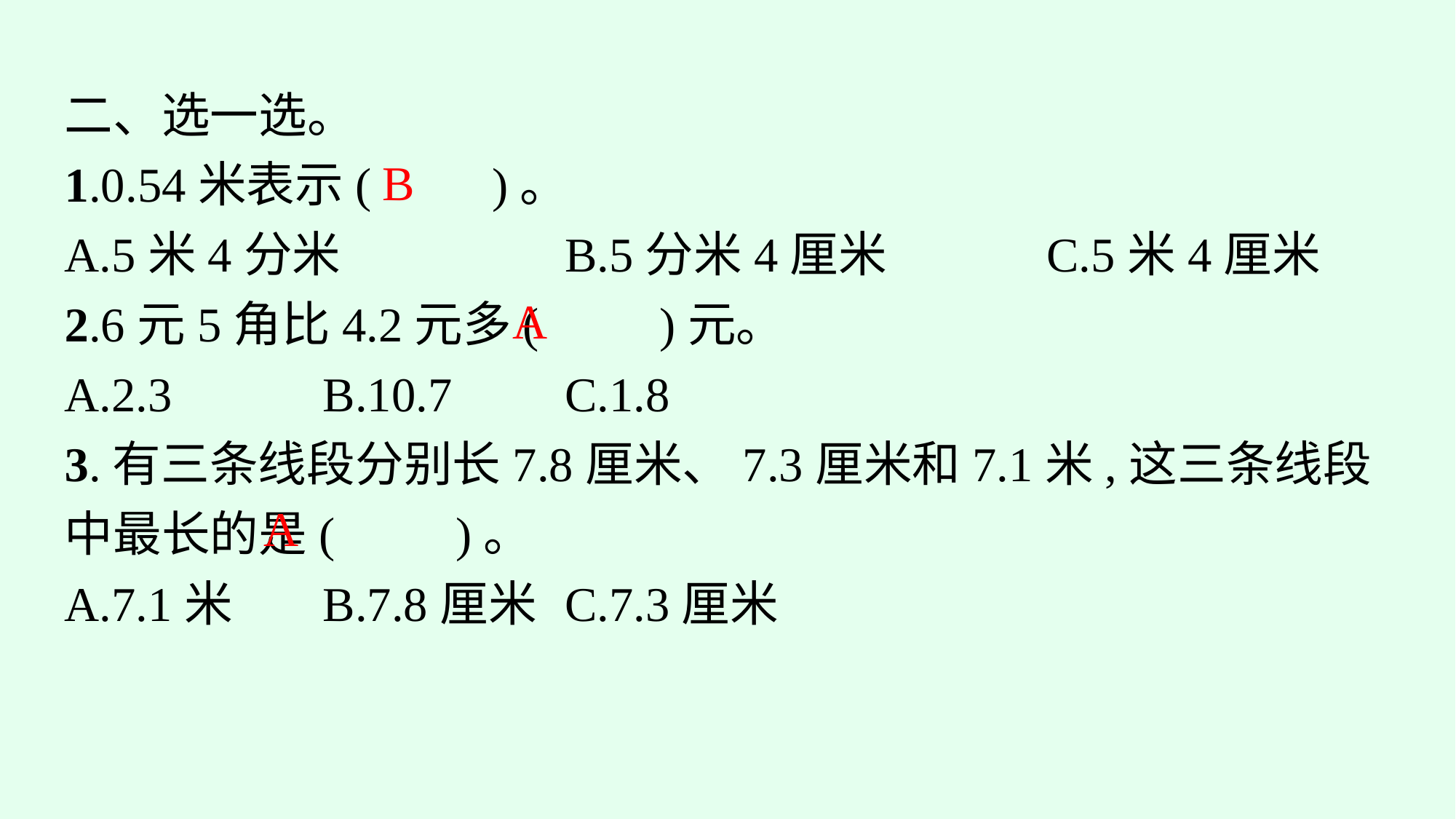

二、选一选。
1.0.54米表示(　　)。
A.5米4分米		B.5分米4厘米		C.5米4厘米
2.6元5角比4.2元多(　　)元。
A.2.3		B.10.7	C.1.8
3.有三条线段分别长7.8厘米、7.3厘米和7.1米,这三条线段中最长的是(　　)。
A.7.1米	B.7.8厘米	C.7.3厘米
B
A
A